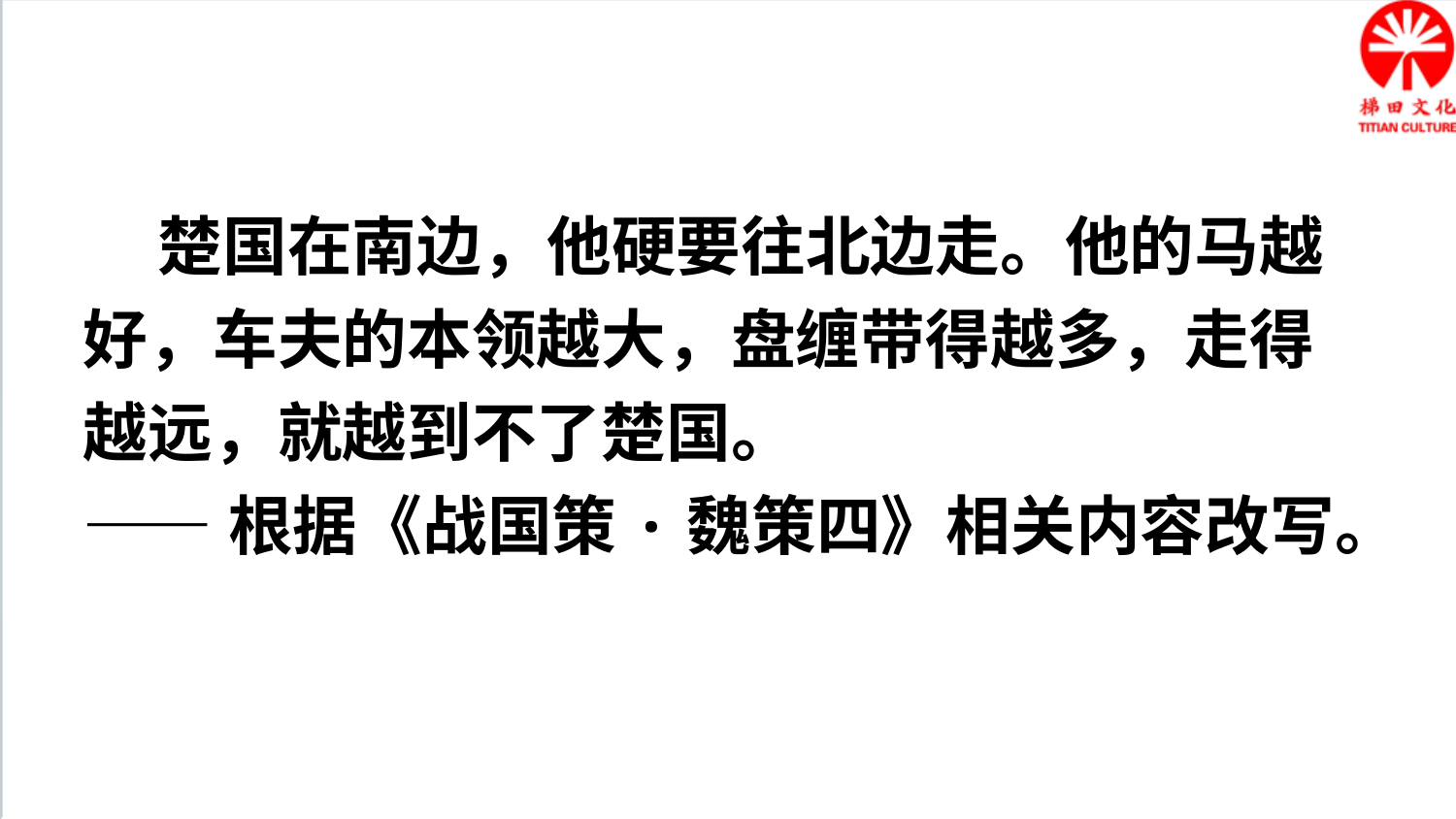

楚国在南边，他硬要往北边走。他的马越好，车夫的本领越大，盘缠带得越多，走得越远，就越到不了楚国。
——根据《战国策·魏策四》相关内容改写。